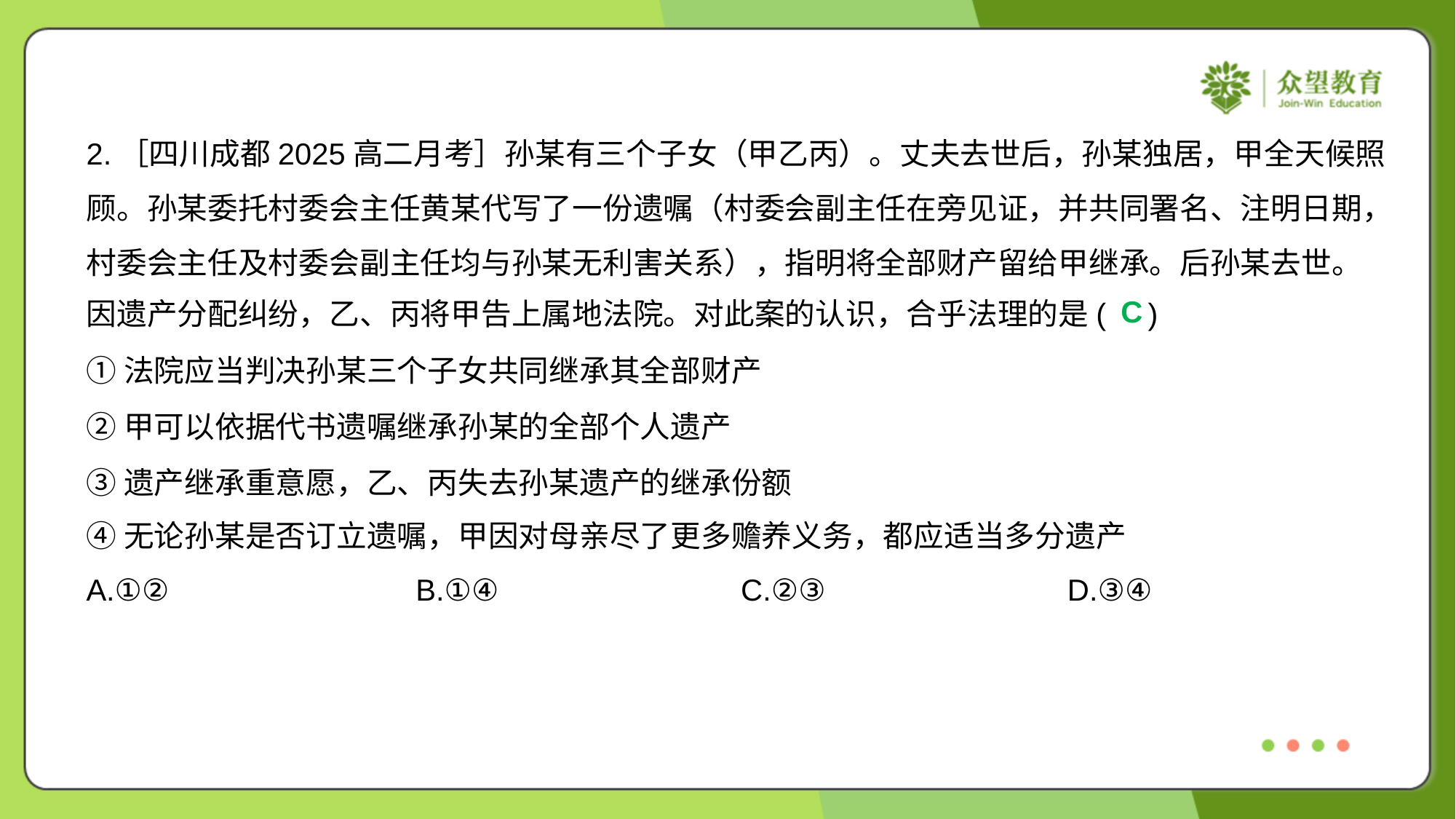

2.［四川成都2025高二月考］孙某有三个子女（甲乙丙）。丈夫去世后，孙某独居，甲全天候照
顾。孙某委托村委会主任黄某代写了一份遗嘱（村委会副主任在旁见证，并共同署名、注明日期，
村委会主任及村委会副主任均与孙某无利害关系），指明将全部财产留给甲继承。后孙某去世。
因遗产分配纠纷，乙、丙将甲告上属地法院。对此案的认识，合乎法理的是(     )
C
①法院应当判决孙某三个子女共同继承其全部财产
②甲可以依据代书遗嘱继承孙某的全部个人遗产
③遗产继承重意愿，乙、丙失去孙某遗产的继承份额
④无论孙某是否订立遗嘱，甲因对母亲尽了更多赡养义务，都应适当多分遗产
A.①②	B.①④	C.②③	D.③④